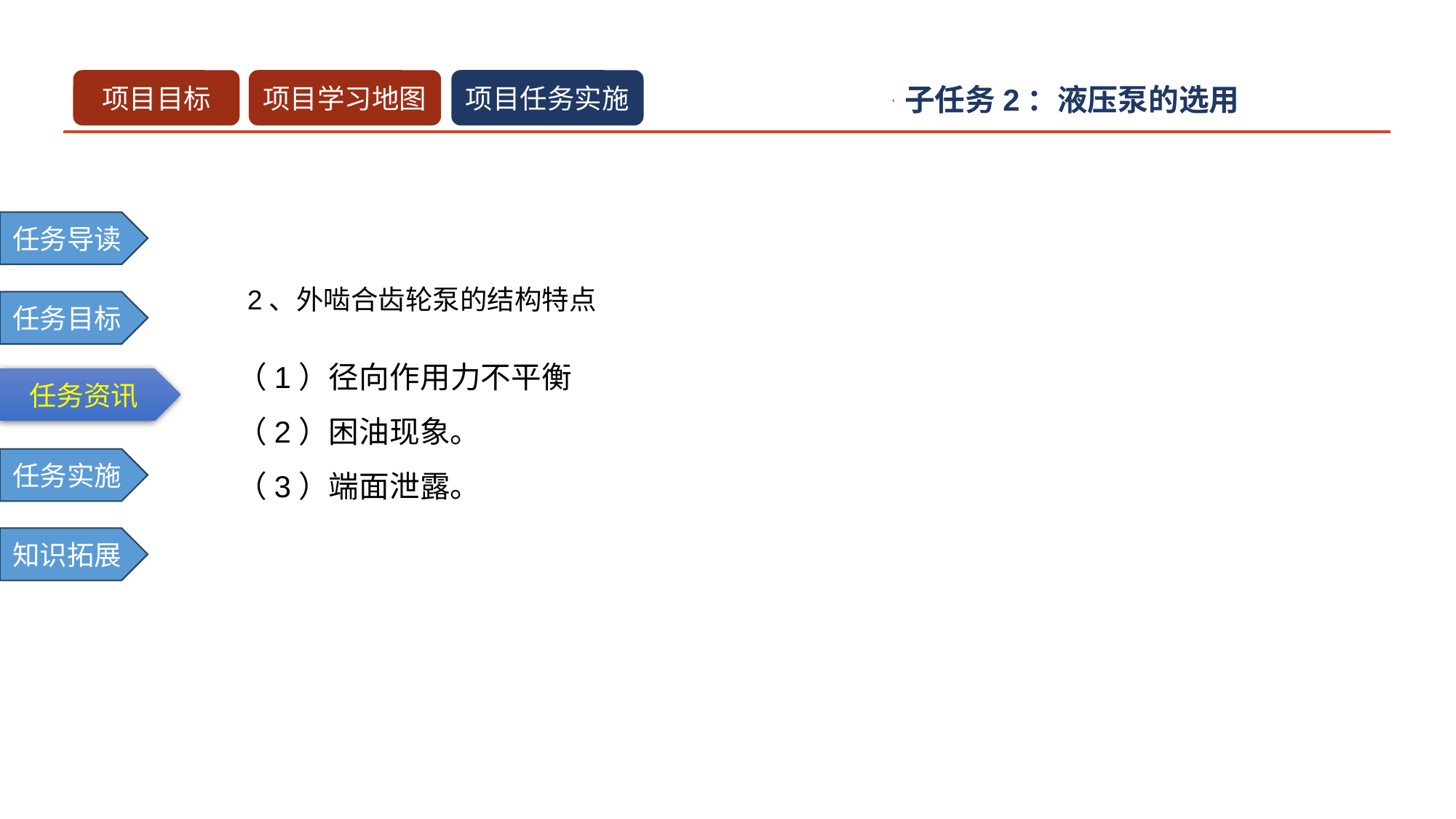

子任务2：液压泵的选用
2、外啮合齿轮泵的结构特点
（1）径向作用力不平衡
（2）困油现象。
（3）端面泄露。